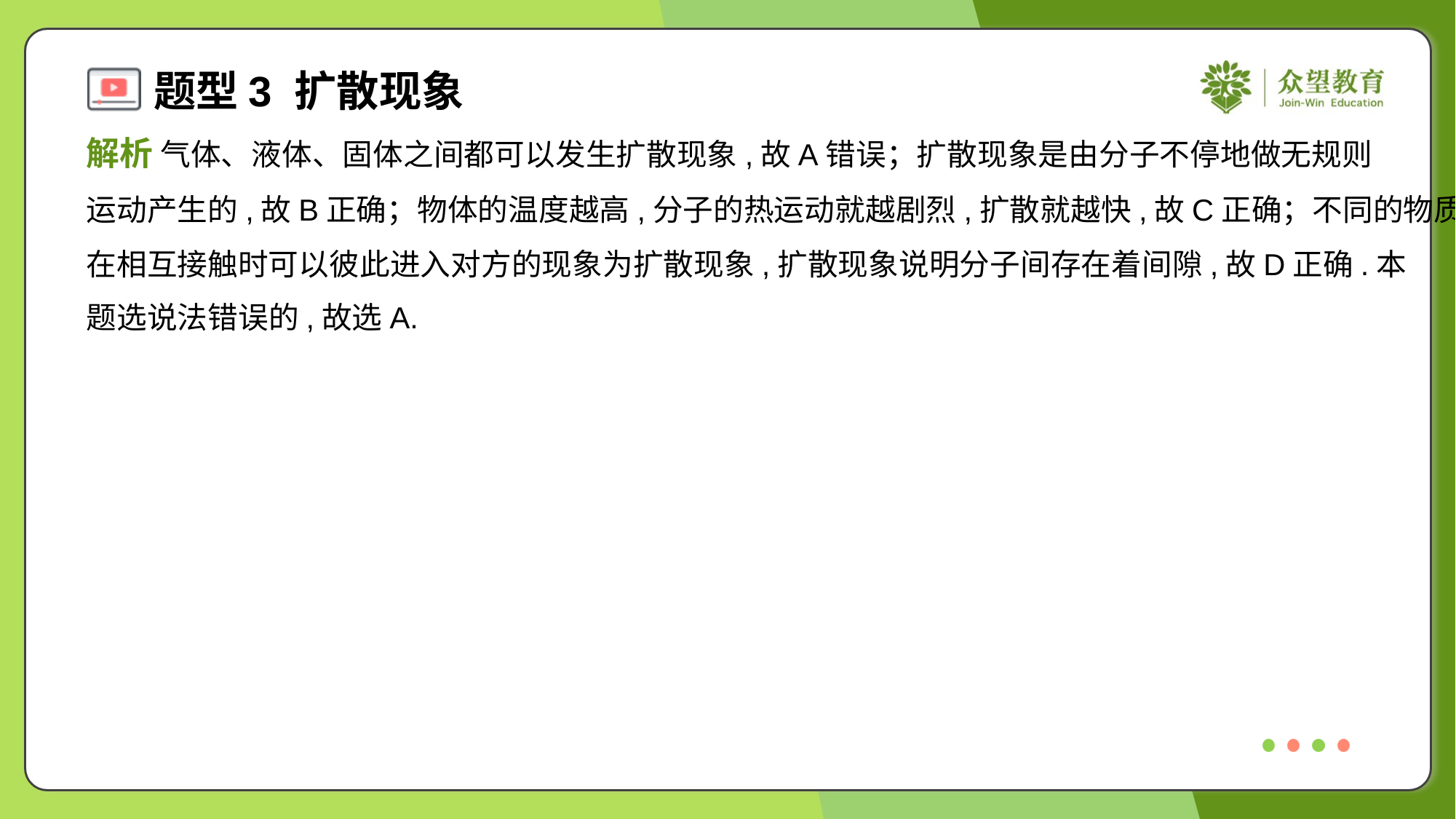

解析 气体、液体、固体之间都可以发生扩散现象,故A错误；扩散现象是由分子不停地做无规则
运动产生的,故B正确；物体的温度越高,分子的热运动就越剧烈,扩散就越快,故C正确；不同的物质
在相互接触时可以彼此进入对方的现象为扩散现象,扩散现象说明分子间存在着间隙,故D正确.本
题选说法错误的,故选A.